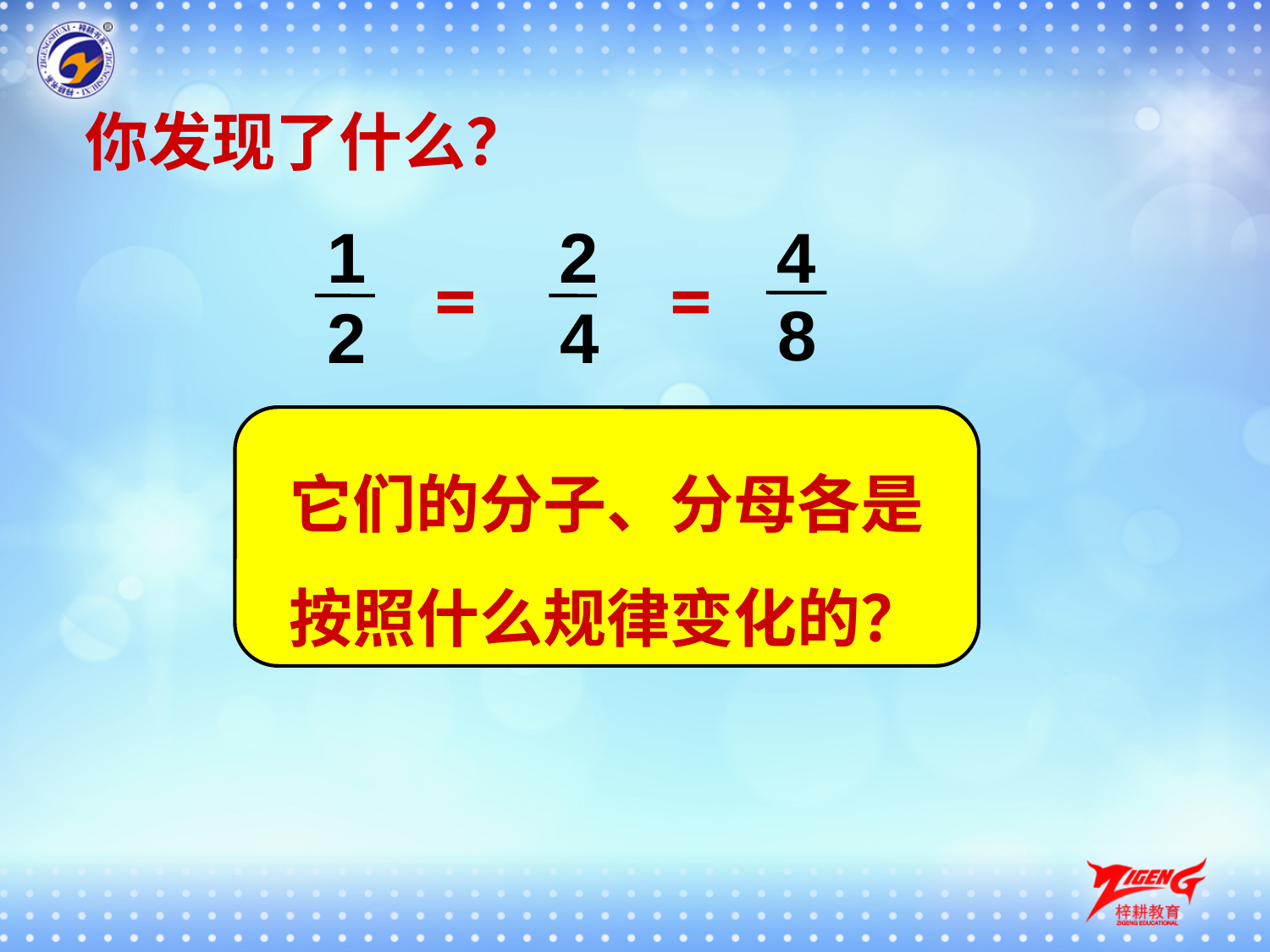

你发现了什么？
4
8

1
2

2
4

=
=
它们的分子、分母各是按照什么规律变化的？